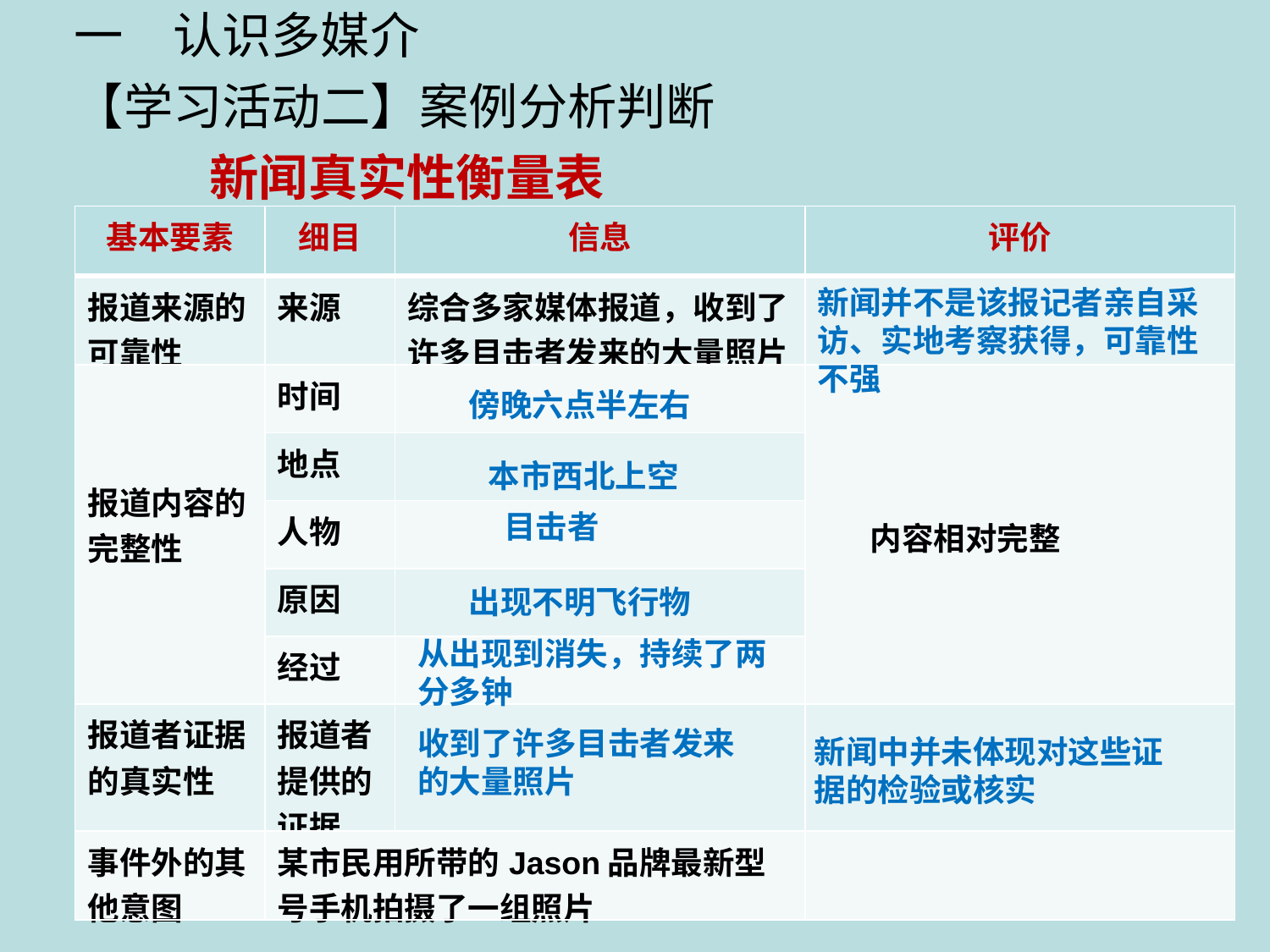

一　认识多媒介
【学习活动二】案例分析判断
           新闻真实性衡量表
| 基本要素 | 细目 | 信息 | 评价 |
| --- | --- | --- | --- |
| 报道来源的可靠性 | 来源 | 综合多家媒体报道，收到了许多目击者发来的大量照片 |  |
| 报道内容的完整性 | 时间 |  | 内容相对完整 |
|  | 地点 |  |  |
|  | 人物 |  |  |
|  | 原因 |  |  |
|  | 经过 |  |  |
| 报道者证据的真实性 | 报道者提供的证据 |  |  |
| 事件外的其他意图 | 某市民用所带的Jason品牌最新型号手机拍摄了一组照片 |  |  |
新闻并不是该报记者亲自采访、实地考察获得，可靠性不强
傍晚六点半左右
本市西北上空
目击者
出现不明飞行物
从出现到消失，持续了两分多钟
收到了许多目击者发来的大量照片
新闻中并未体现对这些证据的检验或核实